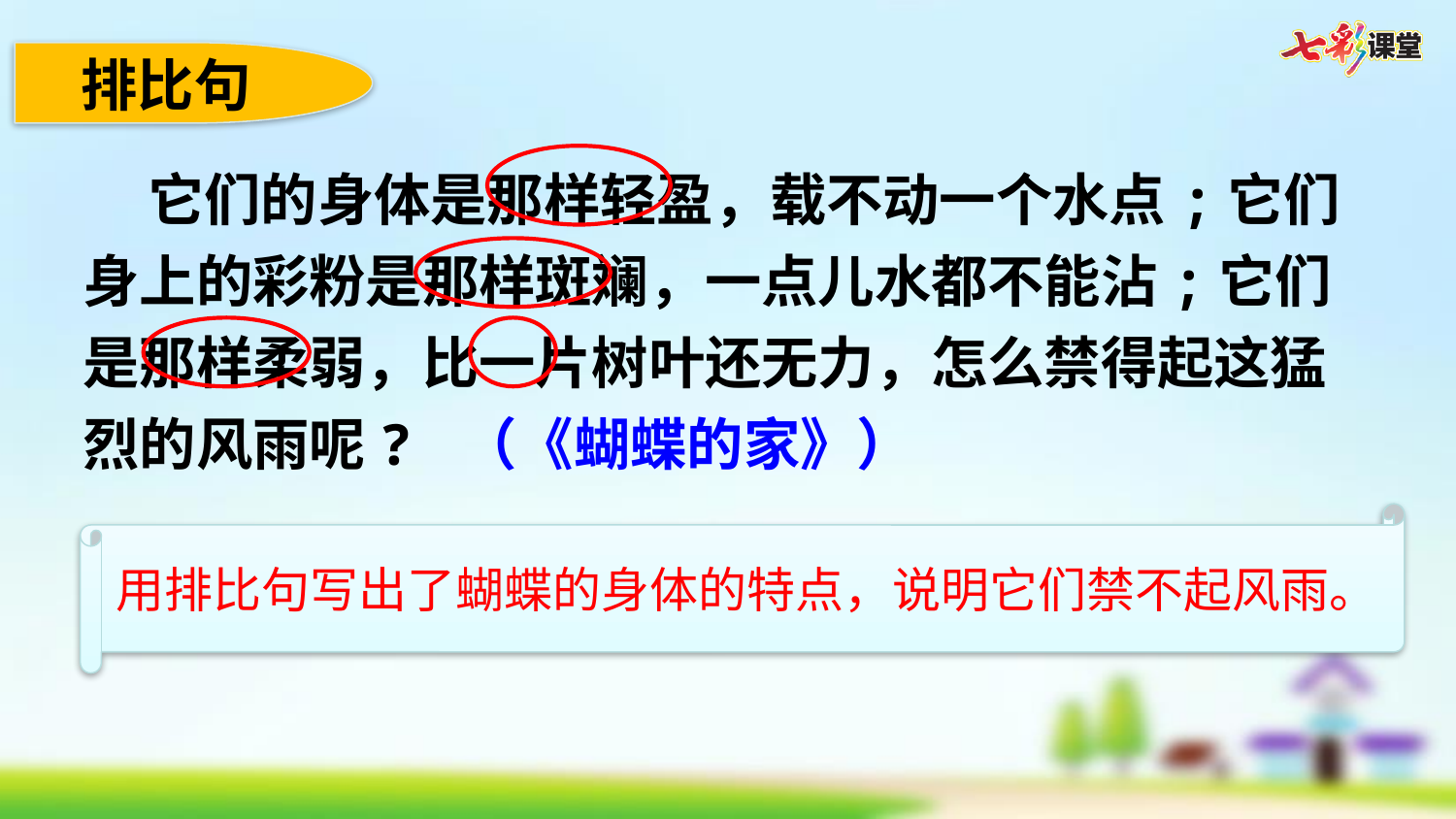

排比句
    它们的身体是那样轻盈，载不动一个水点;它们身上的彩粉是那样斑斓，一点儿水都不能沾;它们是那样柔弱，比一片树叶还无力，怎么禁得起这猛烈的风雨呢? （《蝴蝶的家》）

用排比句写出了蝴蝶的身体的特点，说明它们禁不起风雨。